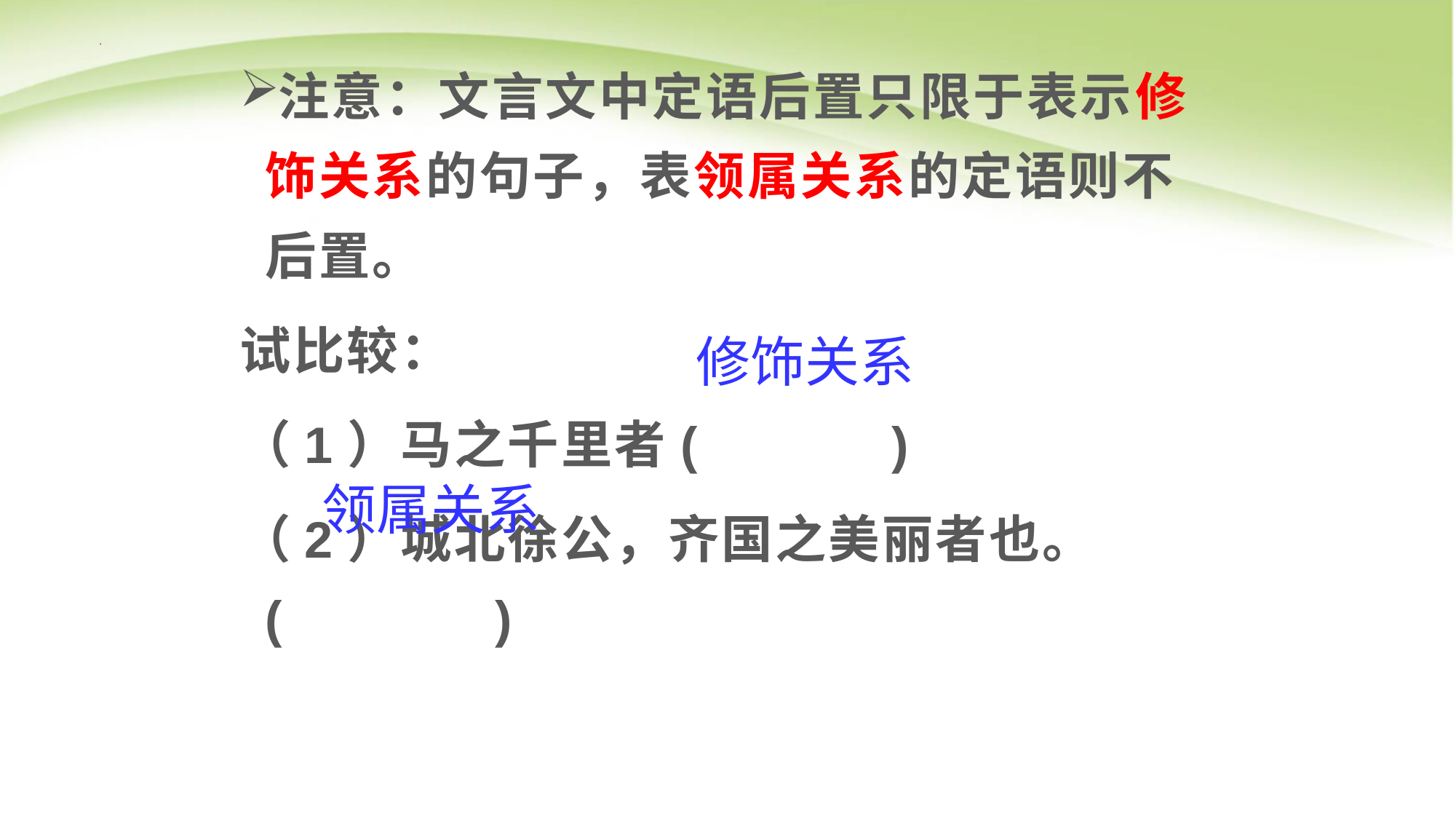

注意：文言文中定语后置只限于表示修饰关系的句子，表领属关系的定语则不后置。
试比较：
（1）马之千里者(       　)
（2）城北徐公，齐国之美丽者也。(    　　 )
修饰关系
领属关系